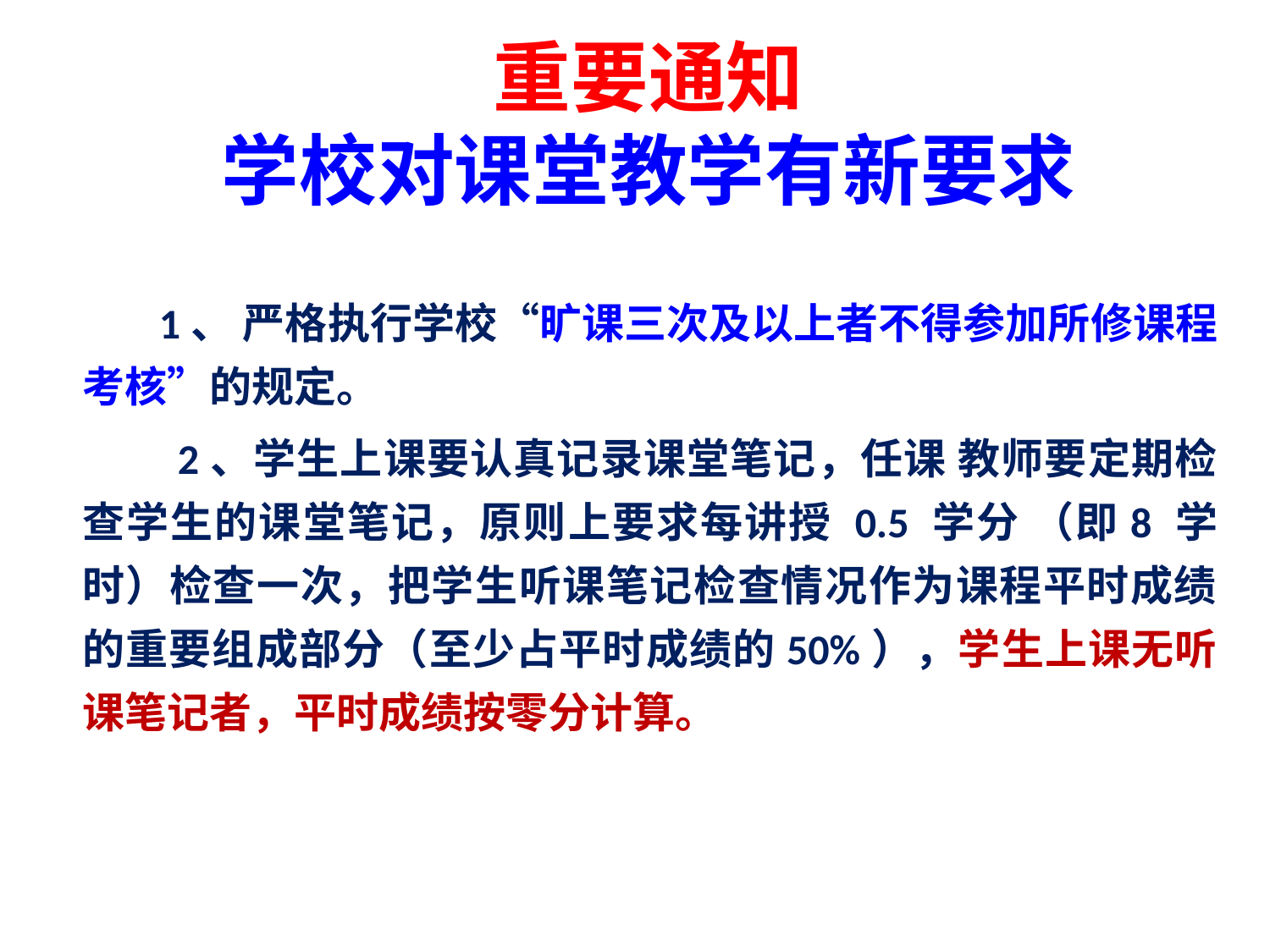

# 重要通知 学校对课堂教学有新要求
        1、 严格执行学校“旷课三次及以上者不得参加所修课程考核”的规定。
         2、学生上课要认真记录课堂笔记，任课 教师要定期检查学生的课堂笔记，原则上要求每讲授 0.5 学分 （即8 学时）检查一次，把学生听课笔记检查情况作为课程平时成绩的重要组成部分（至少占平时成绩的50%），学生上课无听课笔记者，平时成绩按零分计算。